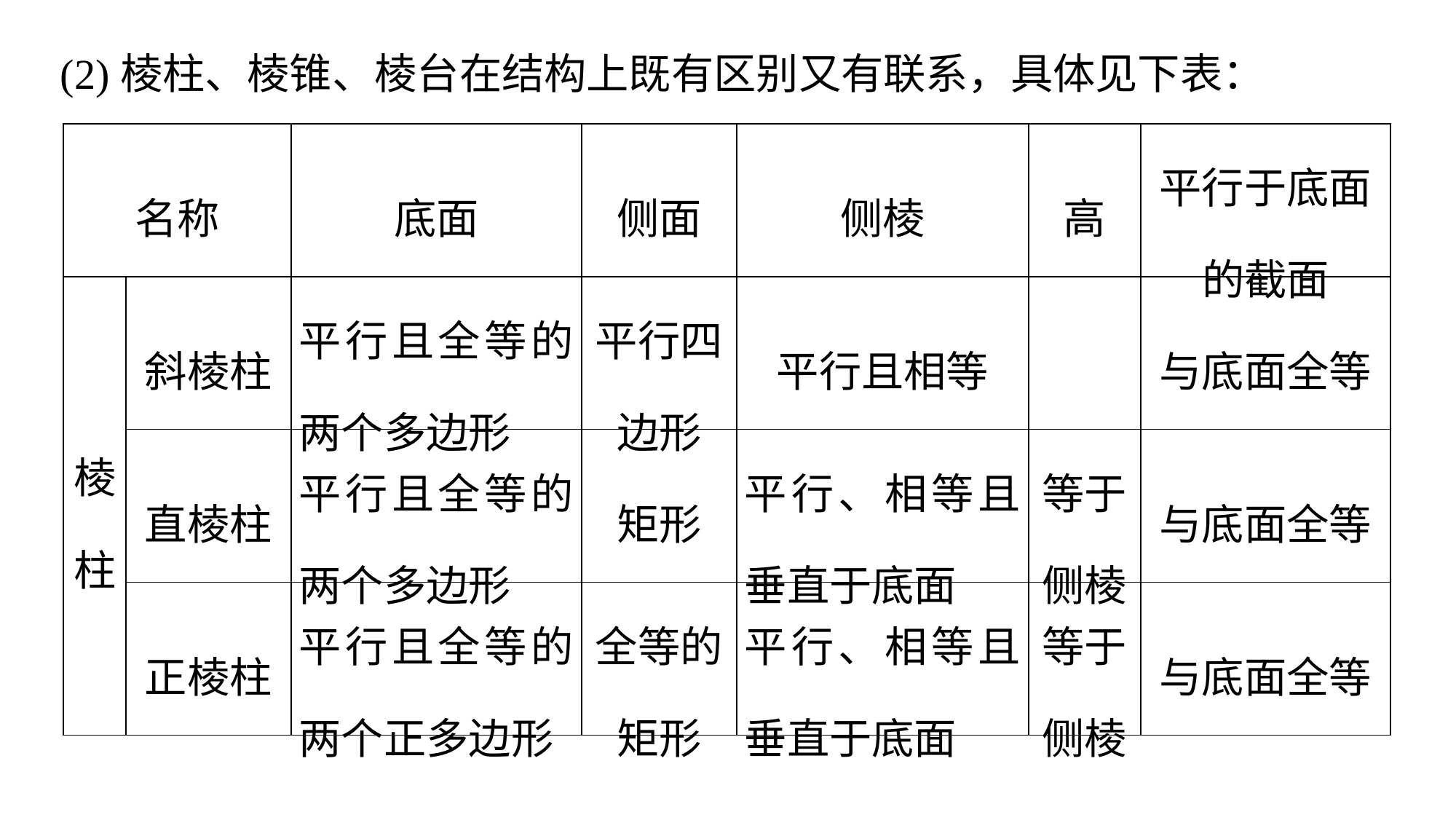

(2)棱柱、棱锥、棱台在结构上既有区别又有联系，具体见下表：
| 名称 |  | 底面 | 侧面 | 侧棱 | 高 | 平行于底面 的截面 |
| --- | --- | --- | --- | --- | --- | --- |
| 棱 柱 | 斜棱柱 | 平行且全等的两个多边形 | 平行四边形 | 平行且相等 |  | 与底面全等 |
|  | 直棱柱 | 平行且全等的两个多边形 | 矩形 | 平行、相等且垂直于底面 | 等于侧棱 | 与底面全等 |
|  | 正棱柱 | 平行且全等的两个正多边形 | 全等的矩形 | 平行、相等且垂直于底面 | 等于侧棱 | 与底面全等 |